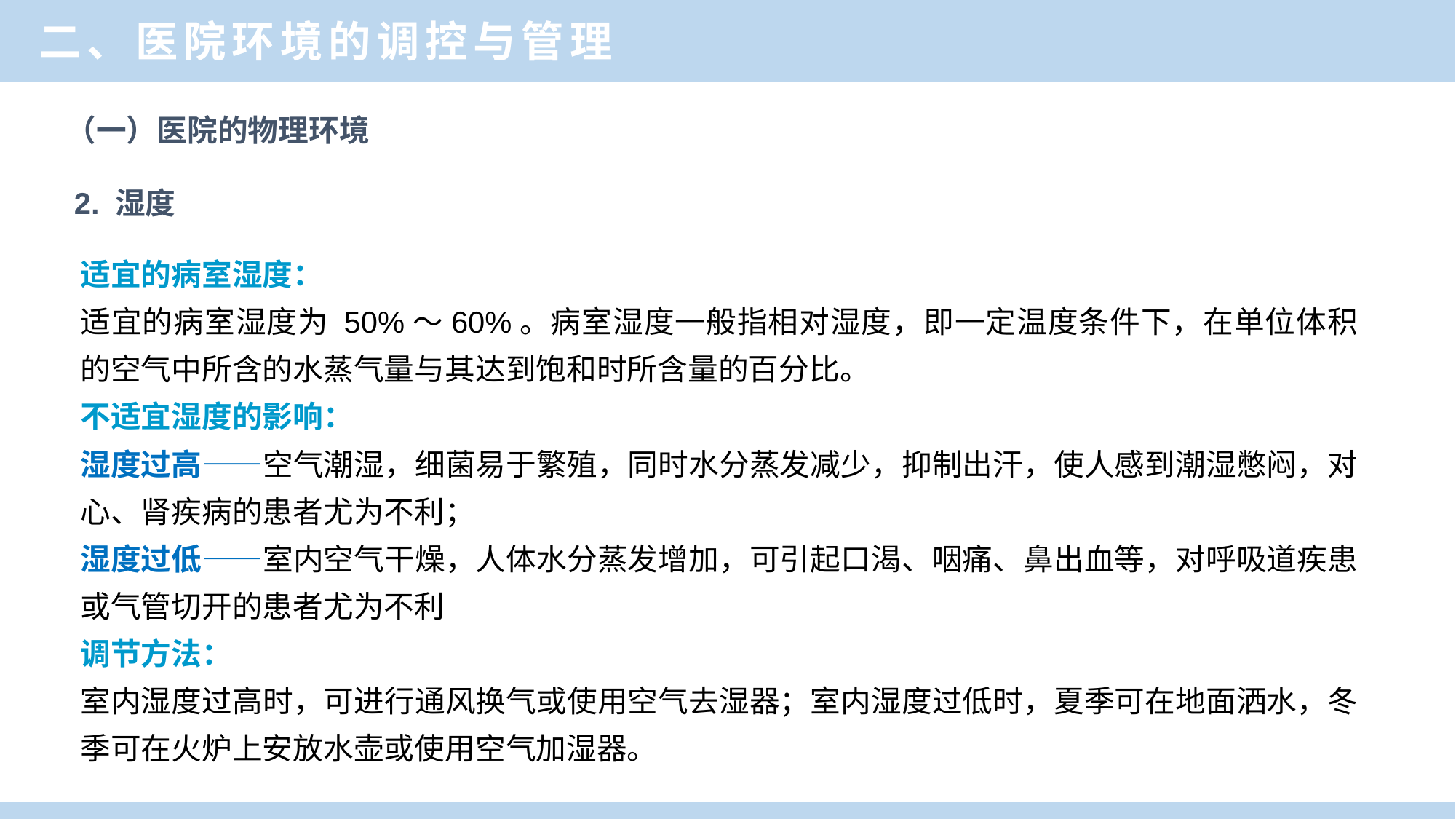

二、医院环境的调控与管理
（一）医院的物理环境
 2. 湿度
适宜的病室湿度：
适宜的病室湿度为 50%～60%。病室湿度一般指相对湿度，即一定温度条件下，在单位体积的空气中所含的水蒸气量与其达到饱和时所含量的百分比。
不适宜湿度的影响：
湿度过高——空气潮湿，细菌易于繁殖，同时水分蒸发减少，抑制出汗，使人感到潮湿憋闷，对心、肾疾病的患者尤为不利；
湿度过低——室内空气干燥，人体水分蒸发增加，可引起口渴、咽痛、鼻出血等，对呼吸道疾患或气管切开的患者尤为不利
调节方法：
室内湿度过高时，可进行通风换气或使用空气去湿器；室内湿度过低时，夏季可在地面洒水，冬季可在火炉上安放水壶或使用空气加湿器。